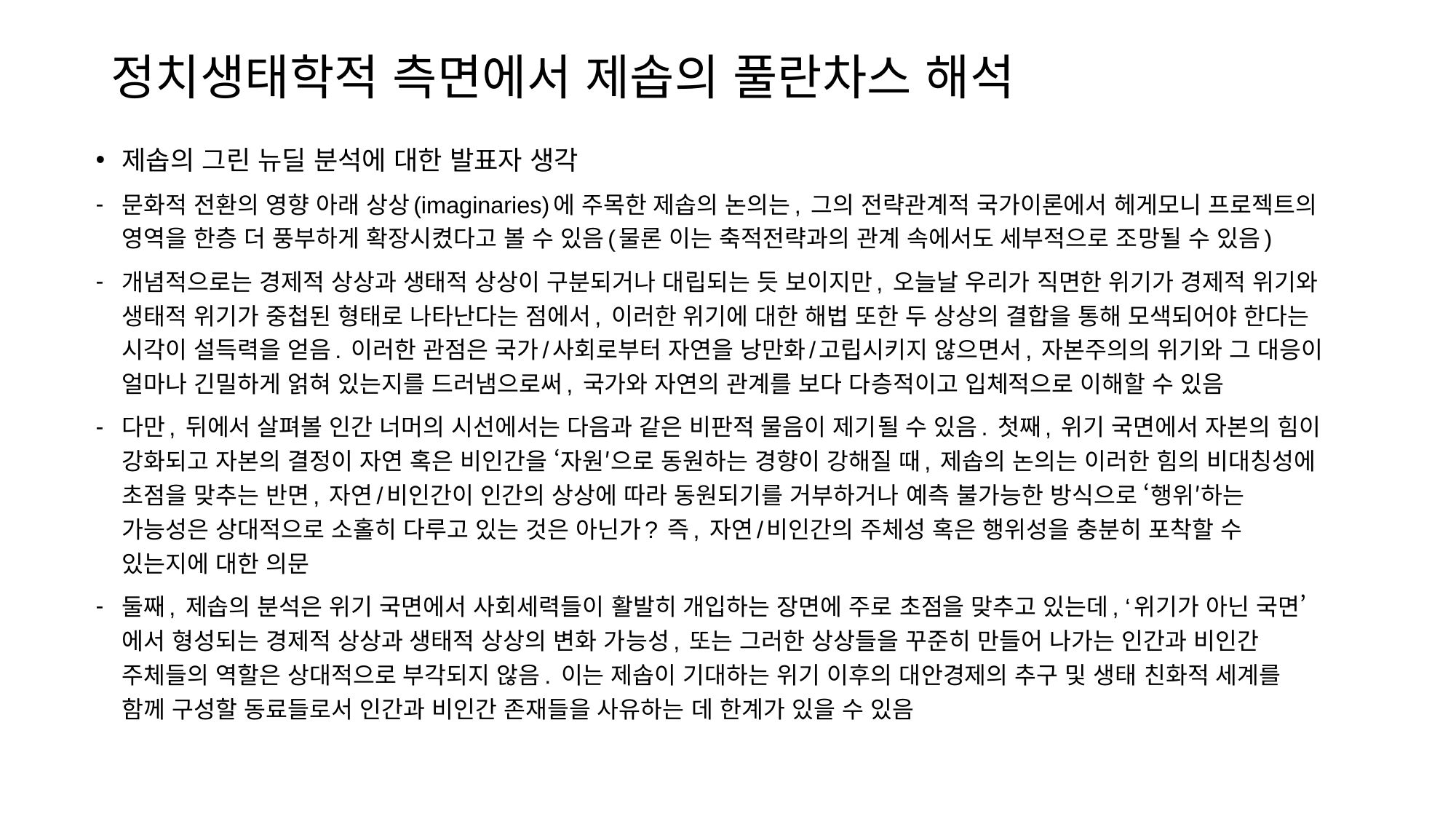

# 정치생태학적 측면에서 제솝의 풀란차스 해석
제솝의 그린 뉴딜 분석에 대한 발표자 생각
문화적 전환의 영향 아래 상상(imaginaries)에 주목한 제솝의 논의는, 그의 전략관계적 국가이론에서 헤게모니 프로젝트의 영역을 한층 더 풍부하게 확장시켰다고 볼 수 있음(물론 이는 축적전략과의 관계 속에서도 세부적으로 조망될 수 있음)
개념적으로는 경제적 상상과 생태적 상상이 구분되거나 대립되는 듯 보이지만, 오늘날 우리가 직면한 위기가 경제적 위기와 생태적 위기가 중첩된 형태로 나타난다는 점에서, 이러한 위기에 대한 해법 또한 두 상상의 결합을 통해 모색되어야 한다는 시각이 설득력을 얻음. 이러한 관점은 국가/사회로부터 자연을 낭만화/고립시키지 않으면서, 자본주의의 위기와 그 대응이 얼마나 긴밀하게 얽혀 있는지를 드러냄으로써, 국가와 자연의 관계를 보다 다층적이고 입체적으로 이해할 수 있음
다만, 뒤에서 살펴볼 인간 너머의 시선에서는 다음과 같은 비판적 물음이 제기될 수 있음. 첫째, 위기 국면에서 자본의 힘이 강화되고 자본의 결정이 자연 혹은 비인간을 ‘자원′으로 동원하는 경향이 강해질 때, 제솝의 논의는 이러한 힘의 비대칭성에 초점을 맞추는 반면, 자연/비인간이 인간의 상상에 따라 동원되기를 거부하거나 예측 불가능한 방식으로 ‘행위′하는 가능성은 상대적으로 소홀히 다루고 있는 것은 아닌가? 즉, 자연/비인간의 주체성 혹은 행위성을 충분히 포착할 수 있는지에 대한 의문
둘째, 제솝의 분석은 위기 국면에서 사회세력들이 활발히 개입하는 장면에 주로 초점을 맞추고 있는데, ‘위기가 아닌 국면’에서 형성되는 경제적 상상과 생태적 상상의 변화 가능성, 또는 그러한 상상들을 꾸준히 만들어 나가는 인간과 비인간 주체들의 역할은 상대적으로 부각되지 않음. 이는 제솝이 기대하는 위기 이후의 대안경제의 추구 및 생태 친화적 세계를 함께 구성할 동료들로서 인간과 비인간 존재들을 사유하는 데 한계가 있을 수 있음